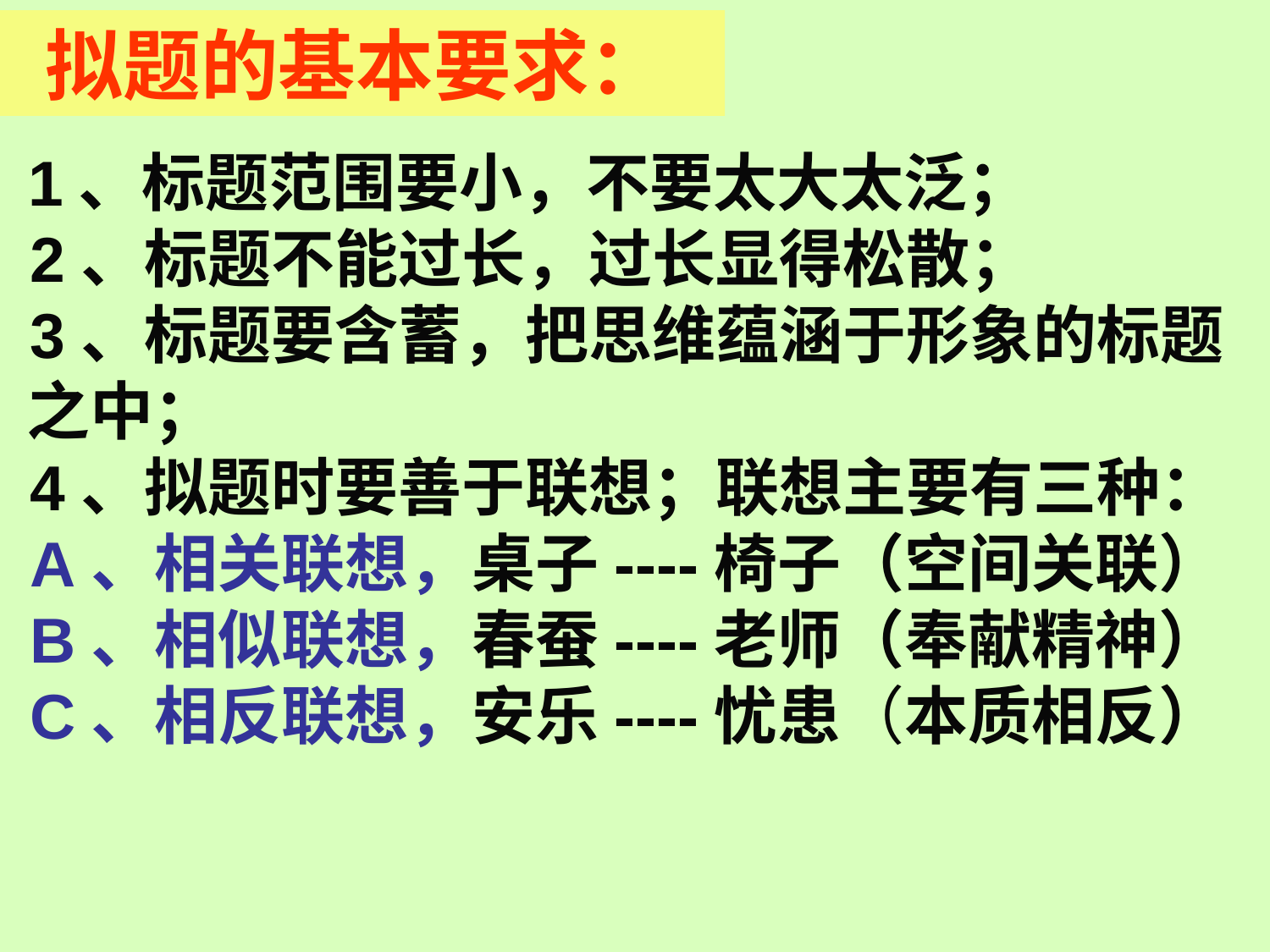

拟题的基本要求：
 1、标题范围要小，不要太大太泛；
 2、标题不能过长，过长显得松散；
 3、标题要含蓄，把思维蕴涵于形象的标题    之中；
 4、拟题时要善于联想；联想主要有三种：
 A、相关联想，桌子----椅子（空间关联）
 B、相似联想，春蚕----老师（奉献精神）
 C、相反联想，安乐----忧患（本质相反）